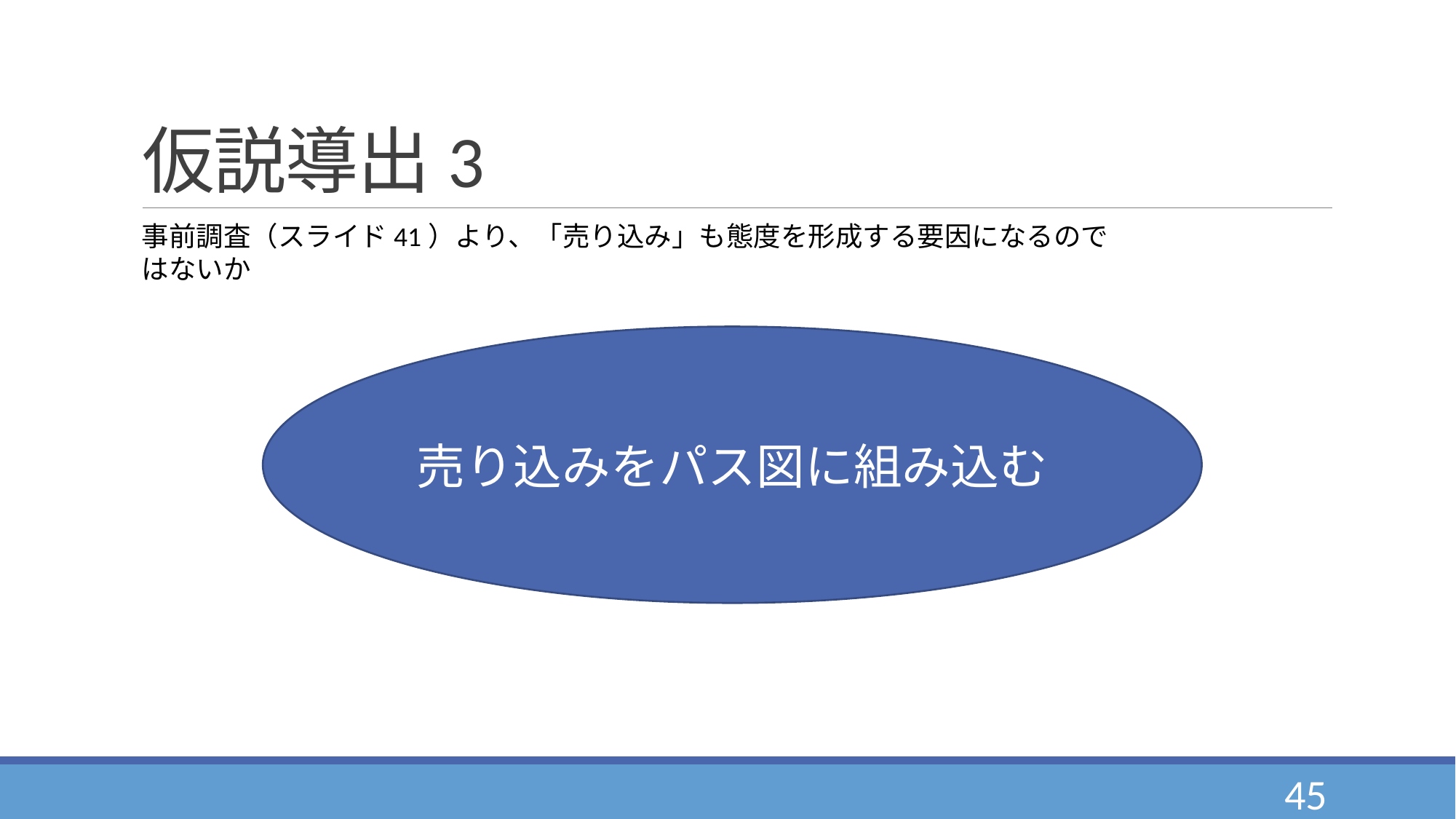

# 仮説導出3
事前調査（スライド41）より、「売り込み」も態度を形成する要因になるのではないか
売り込みをパス図に組み込む
45